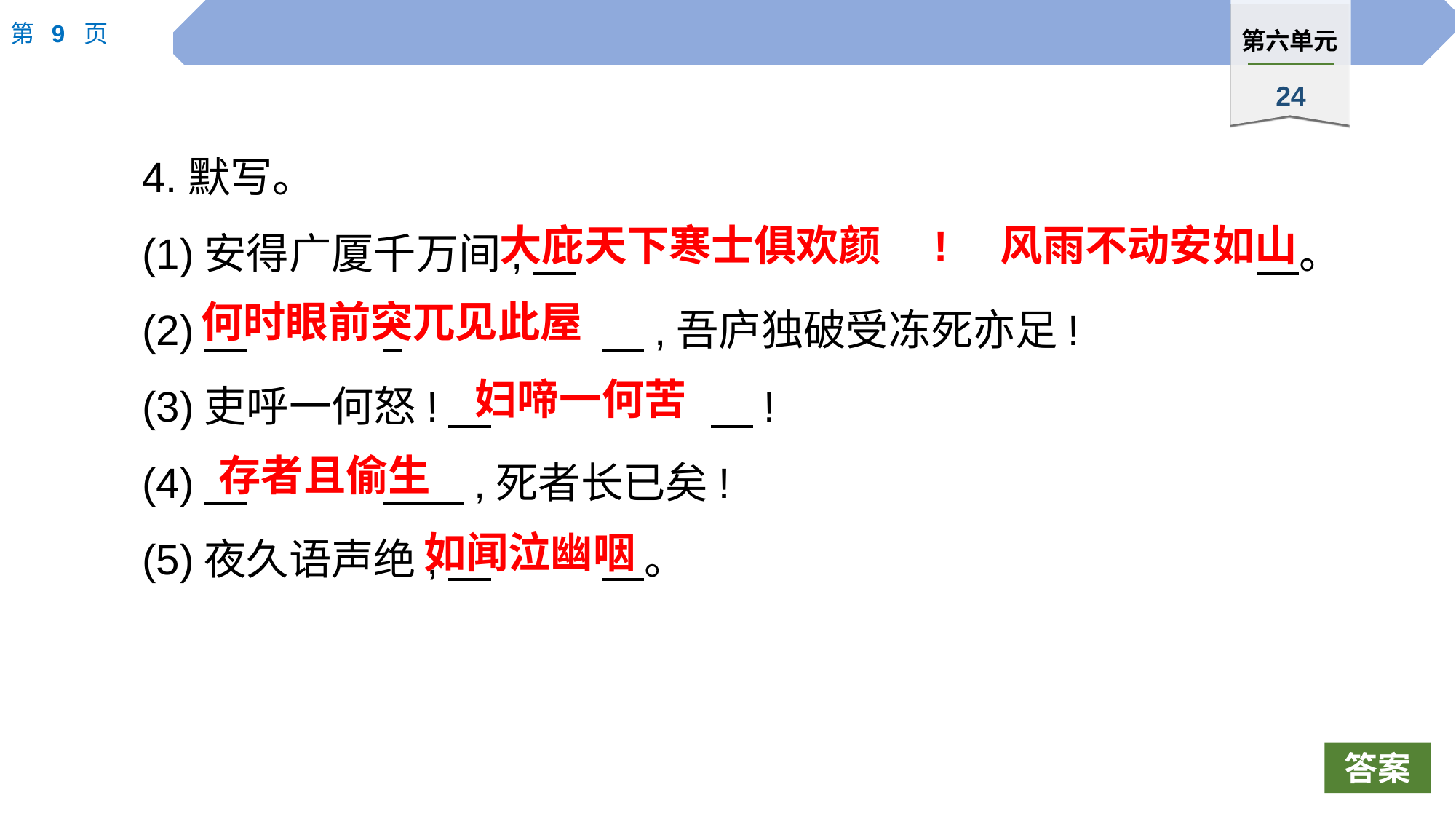

4.默写。
(1)安得广厦千万间,　							　。
(2)　		  		　,吾庐独破受冻死亦足!
(3)吏呼一何怒!　			　!
(4)　		    　,死者长已矣!
(5)夜久语声绝,　		　。
大庇天下寒士俱欢颜　!　风雨不动安如山
何时眼前突兀见此屋
妇啼一何苦
存者且偷生
如闻泣幽咽
答案